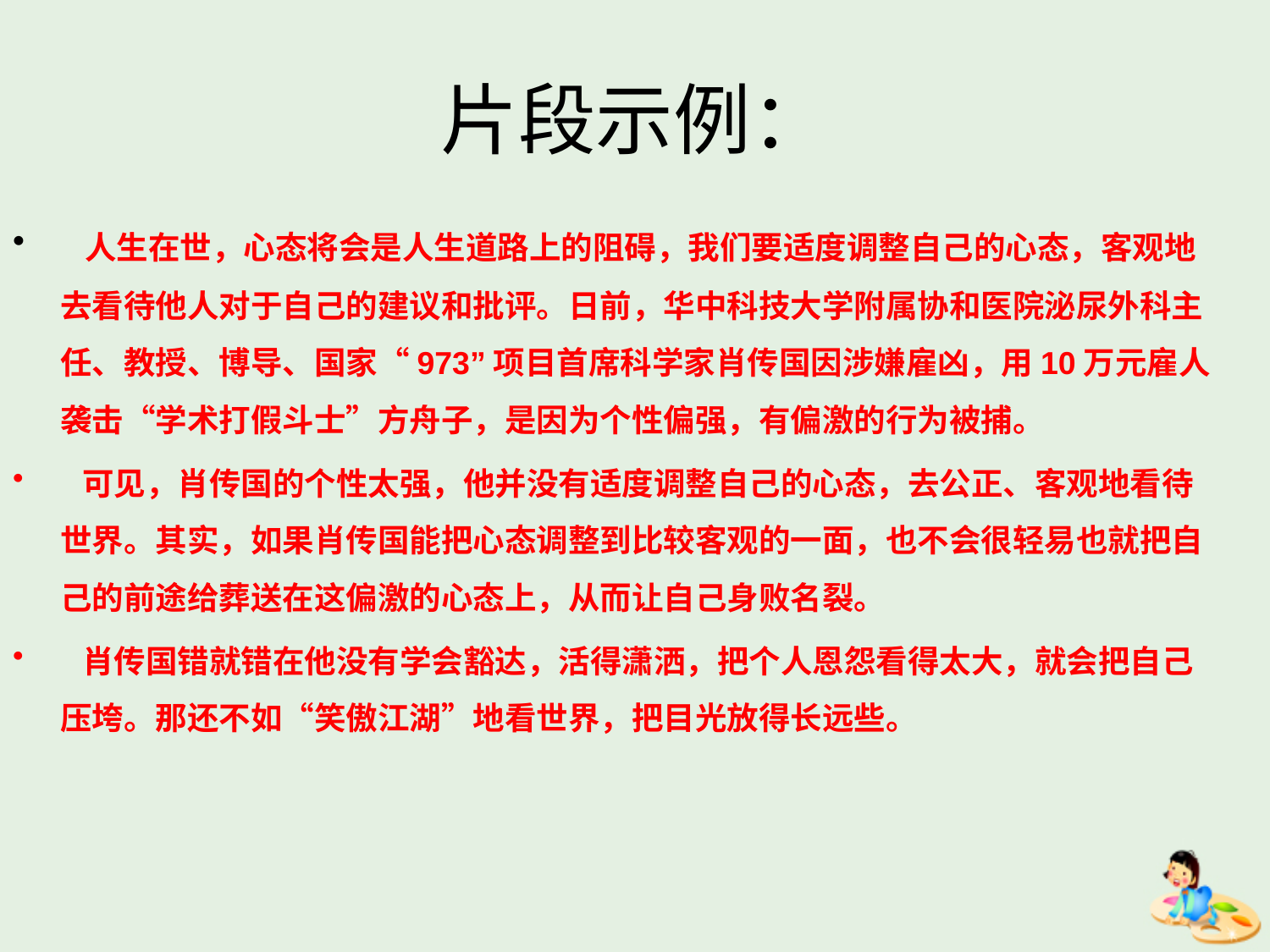

# 片段示例：
  人生在世，心态将会是人生道路上的阻碍，我们要适度调整自己的心态，客观地去看待他人对于自己的建议和批评。日前，华中科技大学附属协和医院泌尿外科主任、教授、博导、国家“973”项目首席科学家肖传国因涉嫌雇凶，用10万元雇人袭击“学术打假斗士”方舟子，是因为个性偏强，有偏激的行为被捕。
  可见，肖传国的个性太强，他并没有适度调整自己的心态，去公正、客观地看待世界。其实，如果肖传国能把心态调整到比较客观的一面，也不会很轻易也就把自己的前途给葬送在这偏激的心态上，从而让自己身败名裂。
  肖传国错就错在他没有学会豁达，活得潇洒，把个人恩怨看得太大，就会把自己压垮。那还不如“笑傲江湖”地看世界，把目光放得长远些。